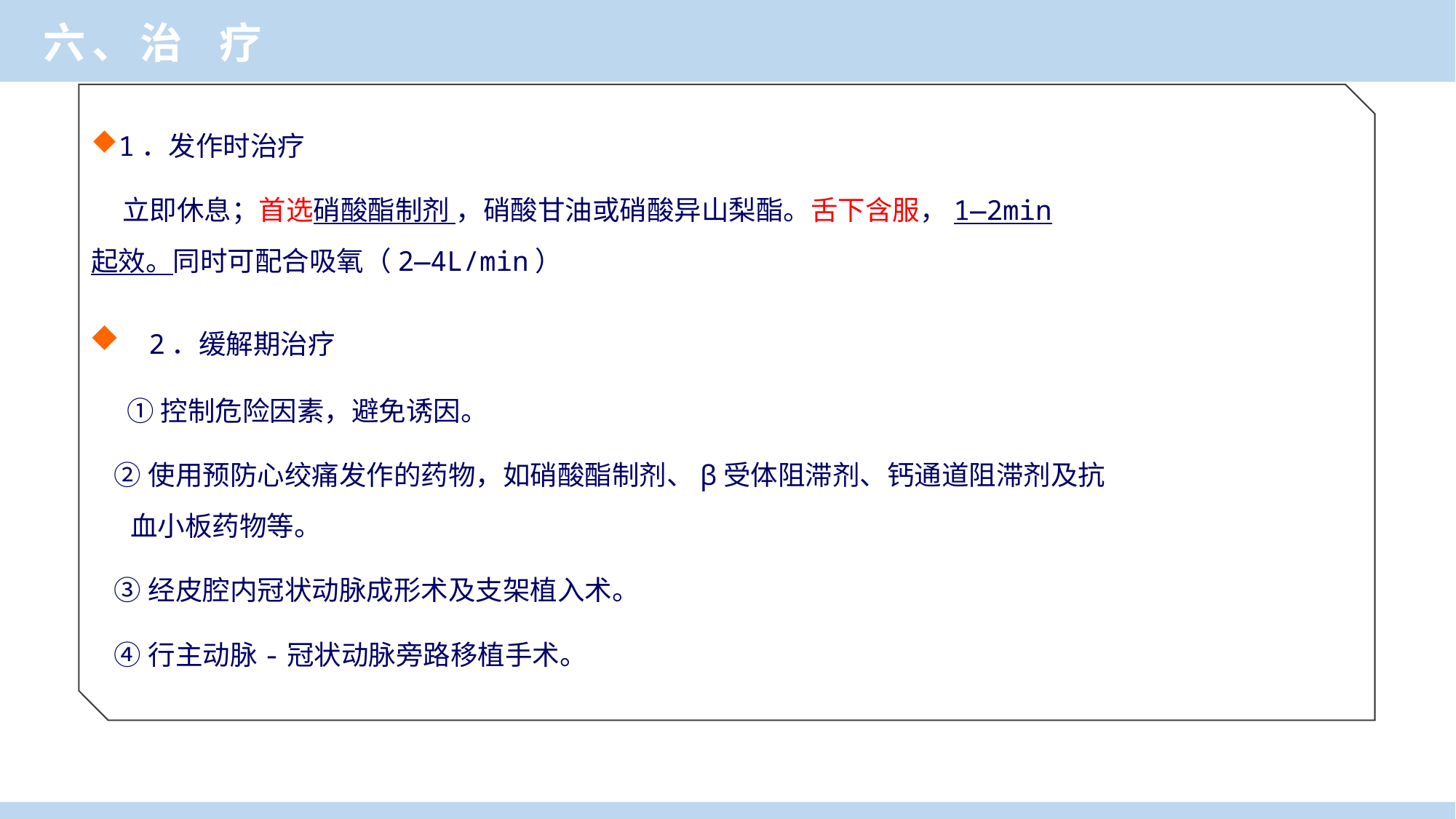

六、治  疗

1．发作时治疗
    立即休息；首选硝酸酯制剂 ，硝酸甘油或硝酸异山梨酯。舌下含服，1—2min起效。同时可配合吸氧（2—4L/min）
 2．缓解期治疗
      ①控制危险因素，避免诱因。
    ②使用预防心绞痛发作的药物，如硝酸酯制剂、β受体阻滞剂、钙通道阻滞剂及抗血小板药物等。
    ③经皮腔内冠状动脉成形术及支架植入术。
    ④行主动脉-冠状动脉旁路移植手术。